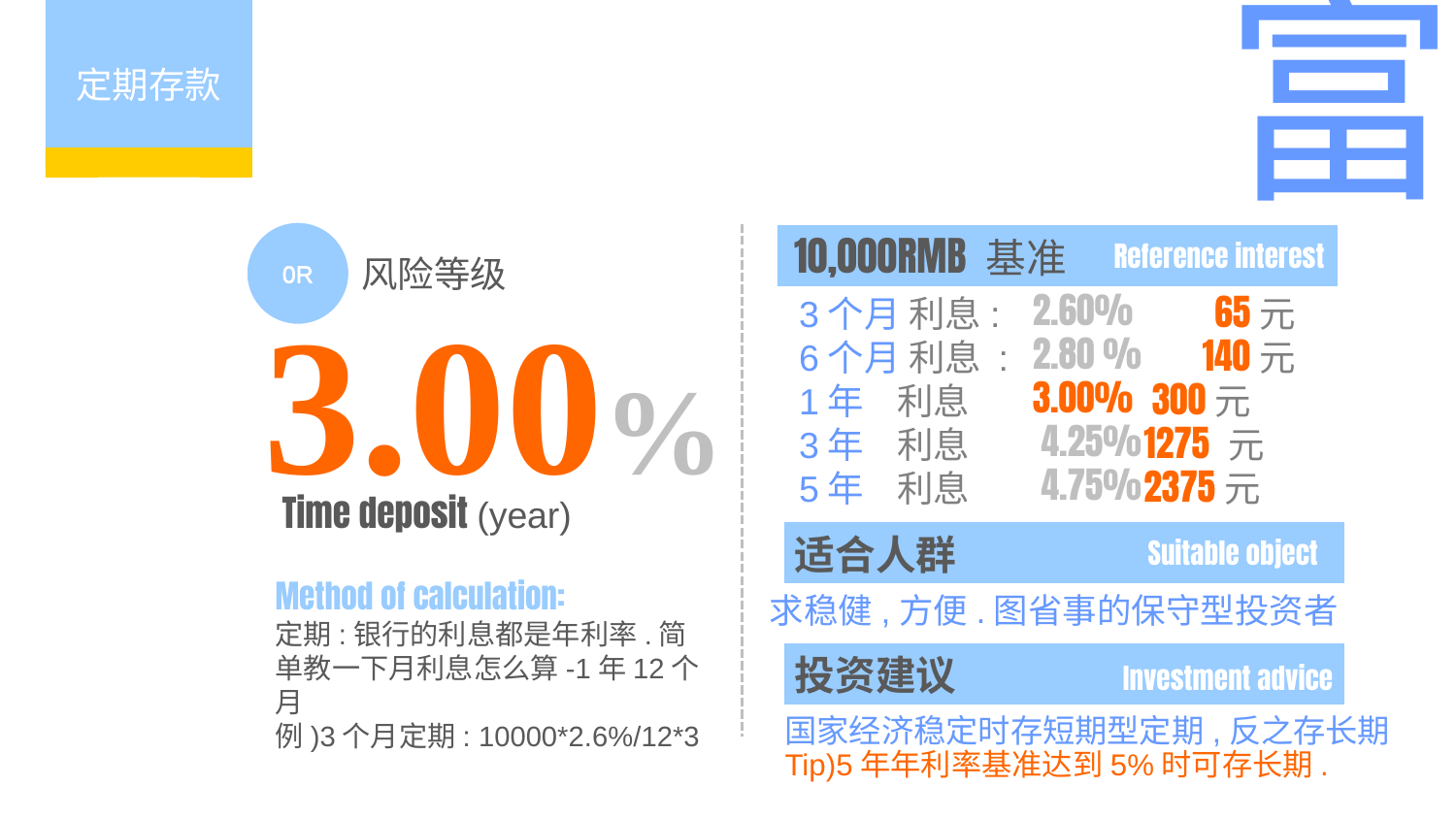

富
定期存款

0R
10,000RMB 基准

Reference interest
风险等级
3.00%
2.60%
2.80 %
3.00%
 4.25%
 4.75%
3个月 利息:                     65元
6个月 利息 :                   140元
1年    利息                     300元
3年    利息                    1275 元
5年    利息                    2375元
Time deposit (year)
适合人群

Suitable object
Method of calculation:
定期:银行的利息都是年利率.简单教一下月利息怎么算-1年12个月
例)3个月定期: 10000*2.6%/12*3
求稳健,方便.图省事的保守型投资者
投资建议

Investment advice
国家经济稳定时存短期型定期,反之存长期 Tip)5年年利率基准达到5%时可存长期.